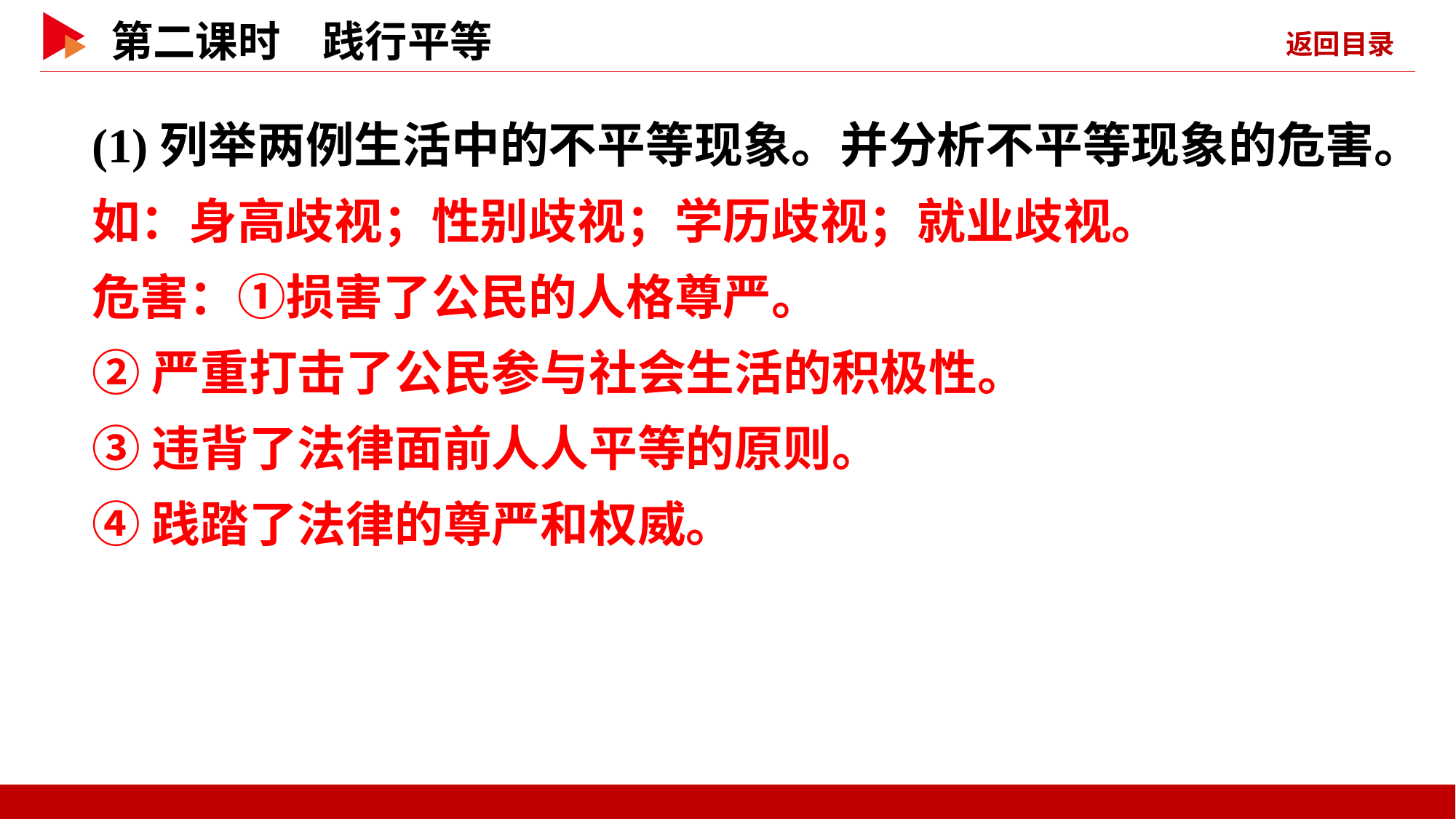

(1)列举两例生活中的不平等现象。并分析不平等现象的危害。
如：身高歧视；性别歧视；学历歧视；就业歧视。
危害：①损害了公民的人格尊严。
②严重打击了公民参与社会生活的积极性。
③违背了法律面前人人平等的原则。
④践踏了法律的尊严和权威。